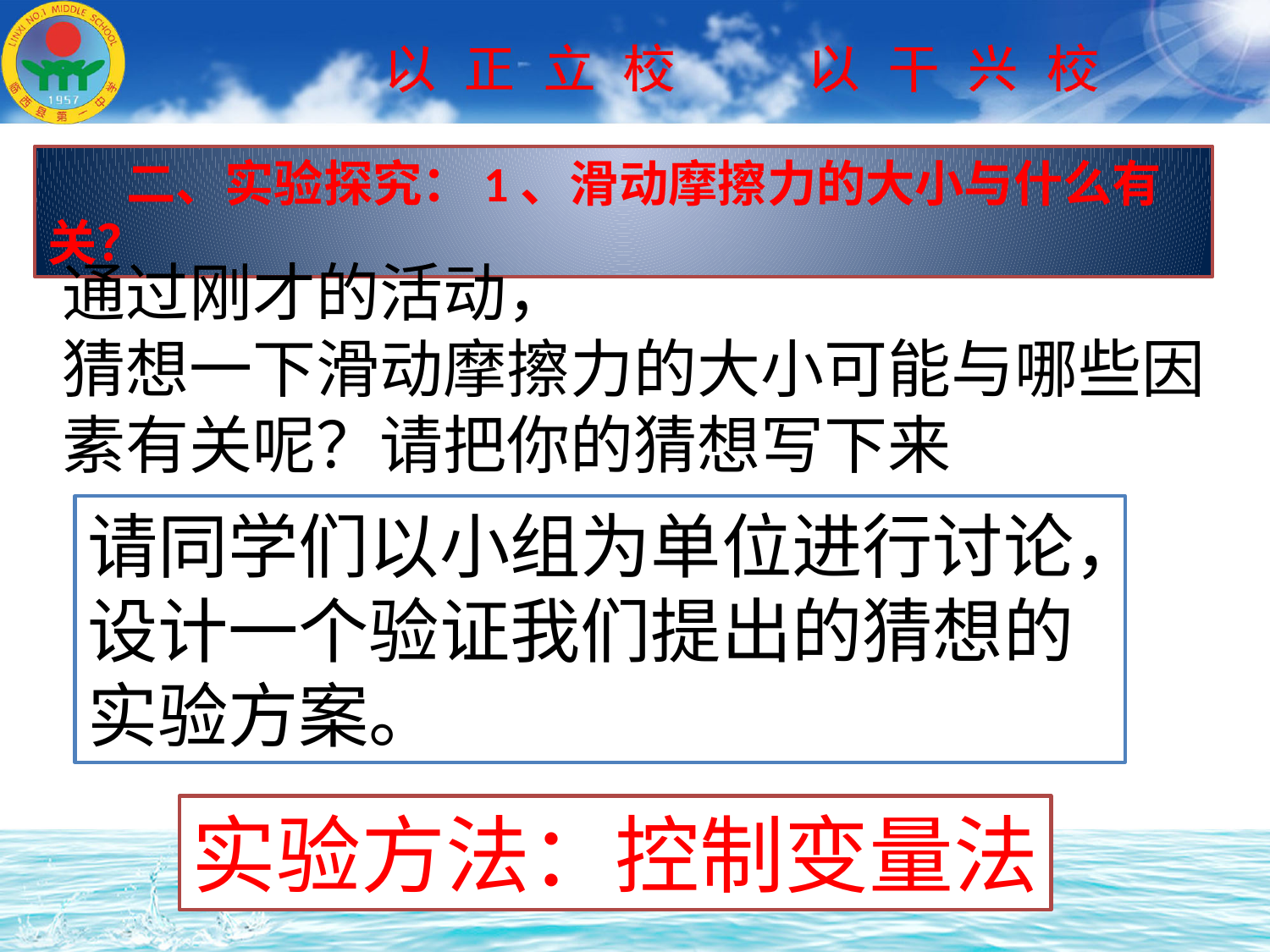

二、实验探究：1、滑动摩擦力的大小与什么有关？
通过刚才的活动，
猜想一下滑动摩擦力的大小可能与哪些因素有关呢？请把你的猜想写下来
请同学们以小组为单位进行讨论，设计一个验证我们提出的猜想的实验方案。
实验方法：控制变量法